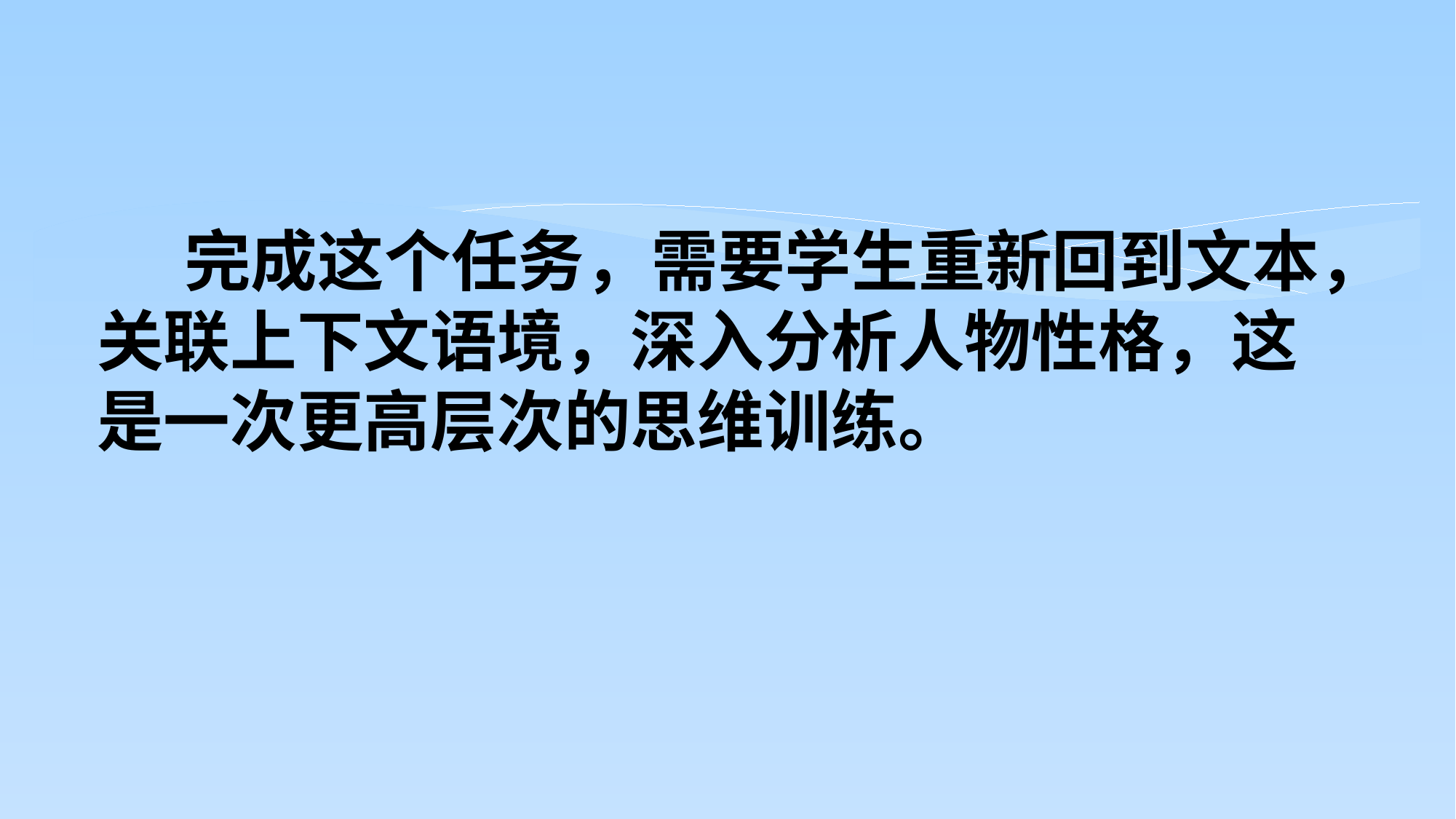

完成这个任务，需要学生重新回到文本，关联上下文语境，深入分析人物性格，这是一次更高层次的思维训练。